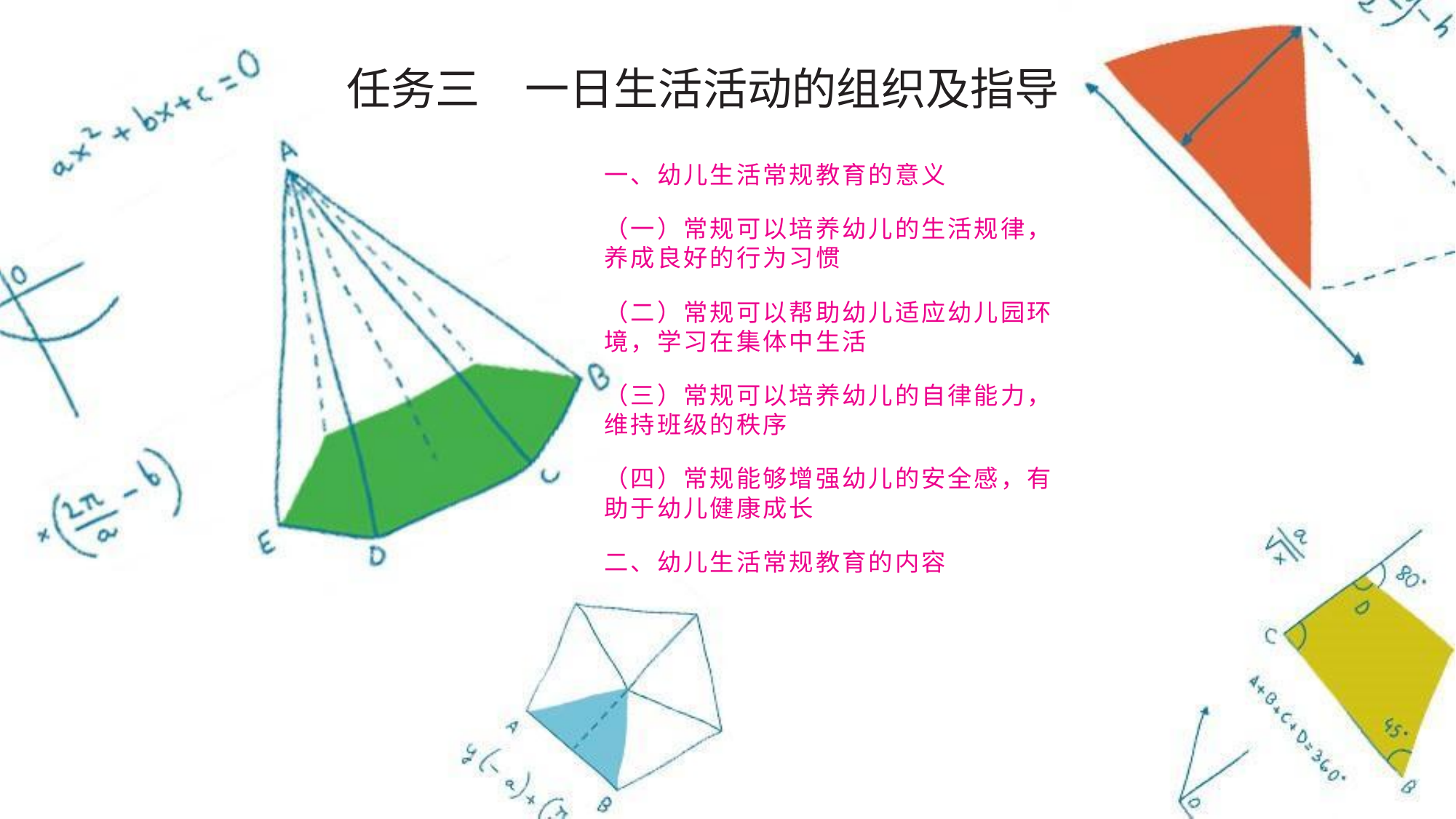

任务三　一日生活活动的组织及指导

一、幼儿生活常规教育的意义
（一）常规可以培养幼儿的生活规律，养成良好的行为习惯
（二）常规可以帮助幼儿适应幼儿园环境，学习在集体中生活
（三）常规可以培养幼儿的自律能力，维持班级的秩序
（四）常规能够增强幼儿的安全感，有助于幼儿健康成长
二、幼儿生活常规教育的内容